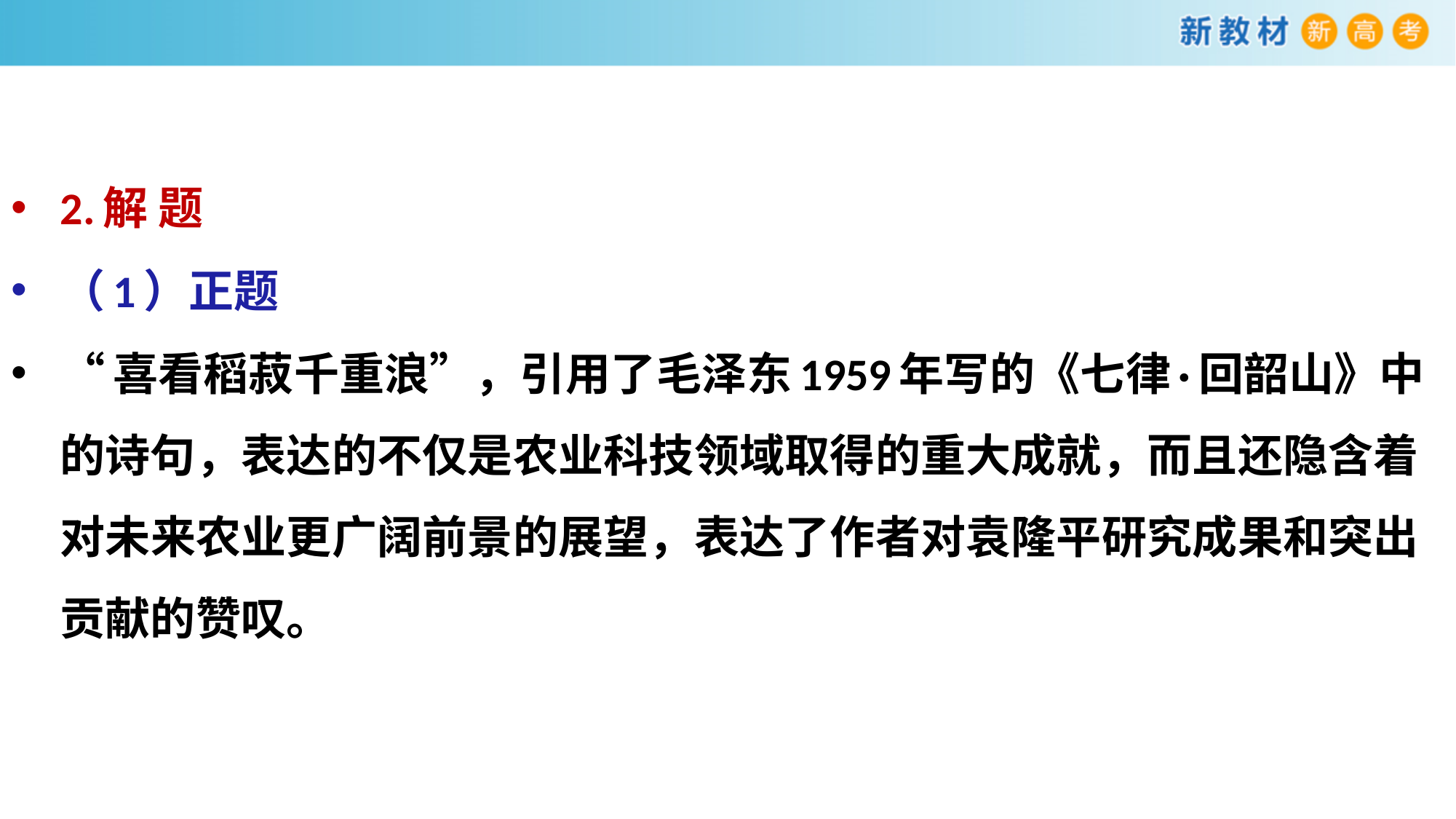

2.解 题
（1）正题
“喜看稻菽千重浪”，引用了毛泽东1959年写的《七律·回韶山》中的诗句，表达的不仅是农业科技领域取得的重大成就，而且还隐含着对未来农业更广阔前景的展望，表达了作者对袁隆平研究成果和突出贡献的赞叹。